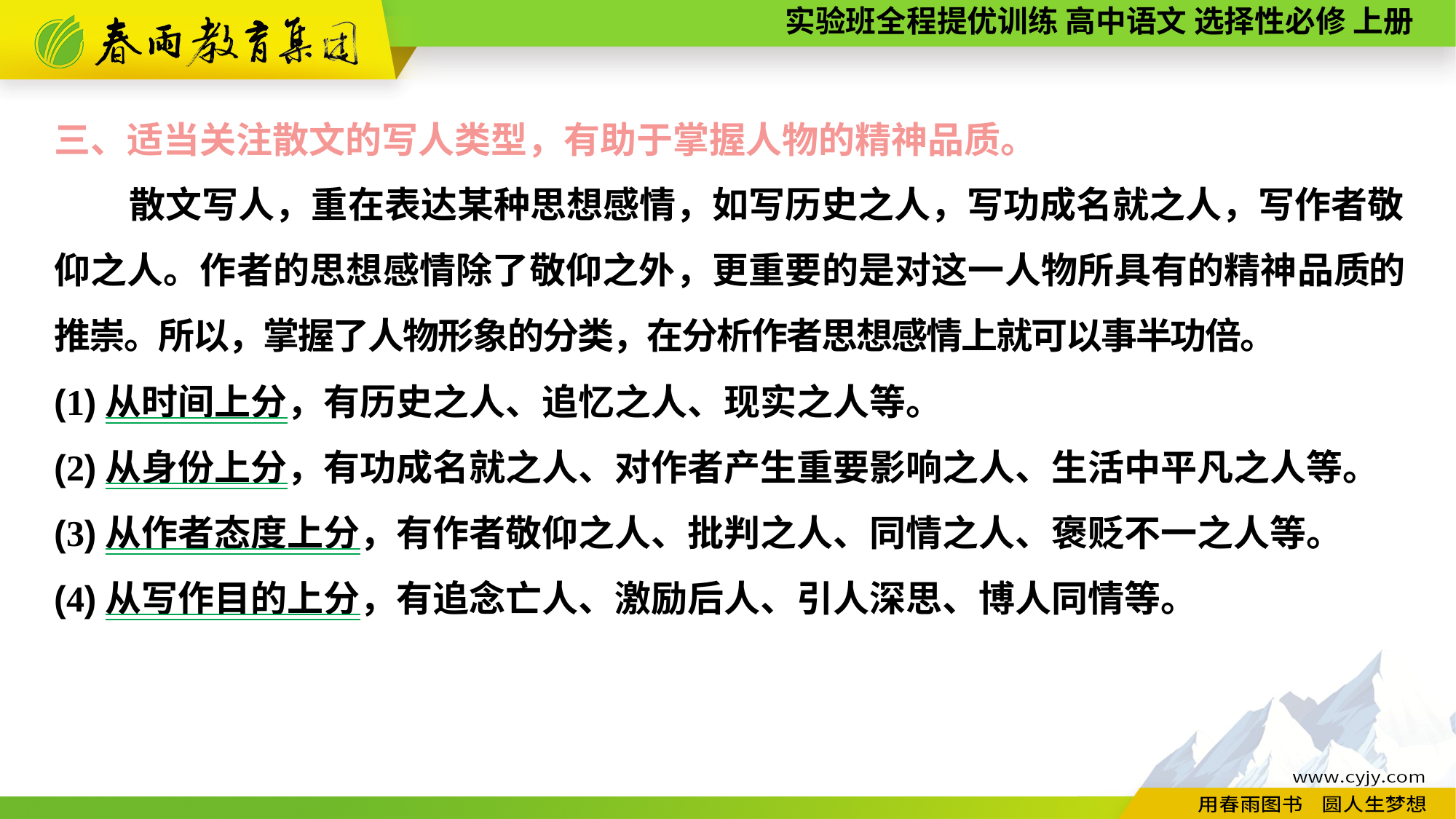

三、适当关注散文的写人类型，有助于掌握人物的精神品质。
散文写人，重在表达某种思想感情，如写历史之人，写功成名就之人，写作者敬仰之人。作者的思想感情除了敬仰之外，更重要的是对这一人物所具有的精神品质的推崇。所以，掌握了人物形象的分类，在分析作者思想感情上就可以事半功倍。
(1)从时间上分，有历史之人、追忆之人、现实之人等。
(2)从身份上分，有功成名就之人、对作者产生重要影响之人、生活中平凡之人等。
(3)从作者态度上分，有作者敬仰之人、批判之人、同情之人、褒贬不一之人等。
(4)从写作目的上分，有追念亡人、激励后人、引人深思、博人同情等。